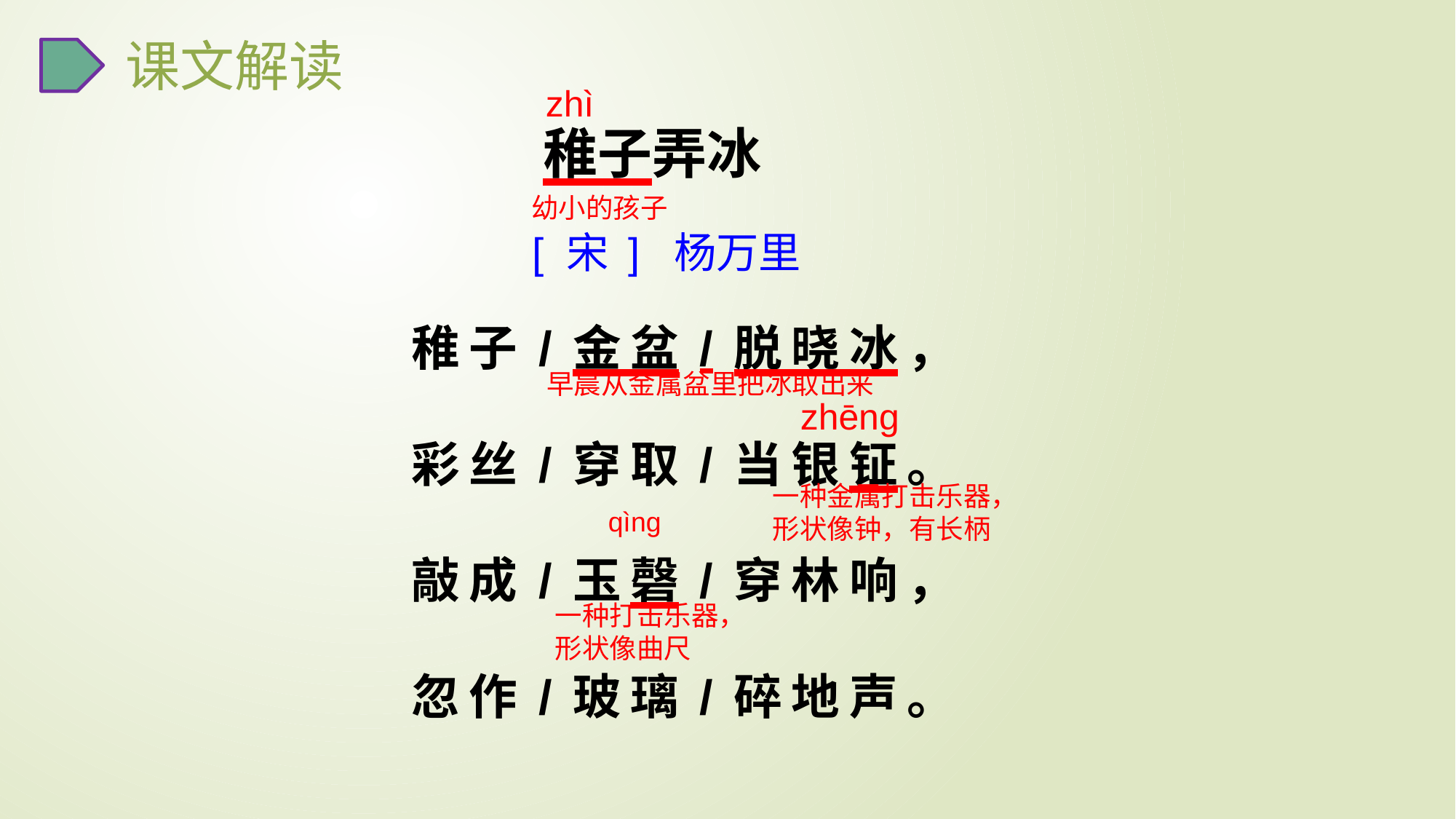

课文解读

zhì
稚子弄冰
幼小的孩子
[ 宋 ]  杨万里
稚子/金盆/脱晓冰，
彩丝/穿取/当银钲。
敲成/玉磬/穿林响，
忽作/玻璃/碎地声。
早晨从金属盆里把冰取出来
zhēng
一种金属打击乐器，形状像钟，有长柄
qìng
一种打击乐器，形状像曲尺